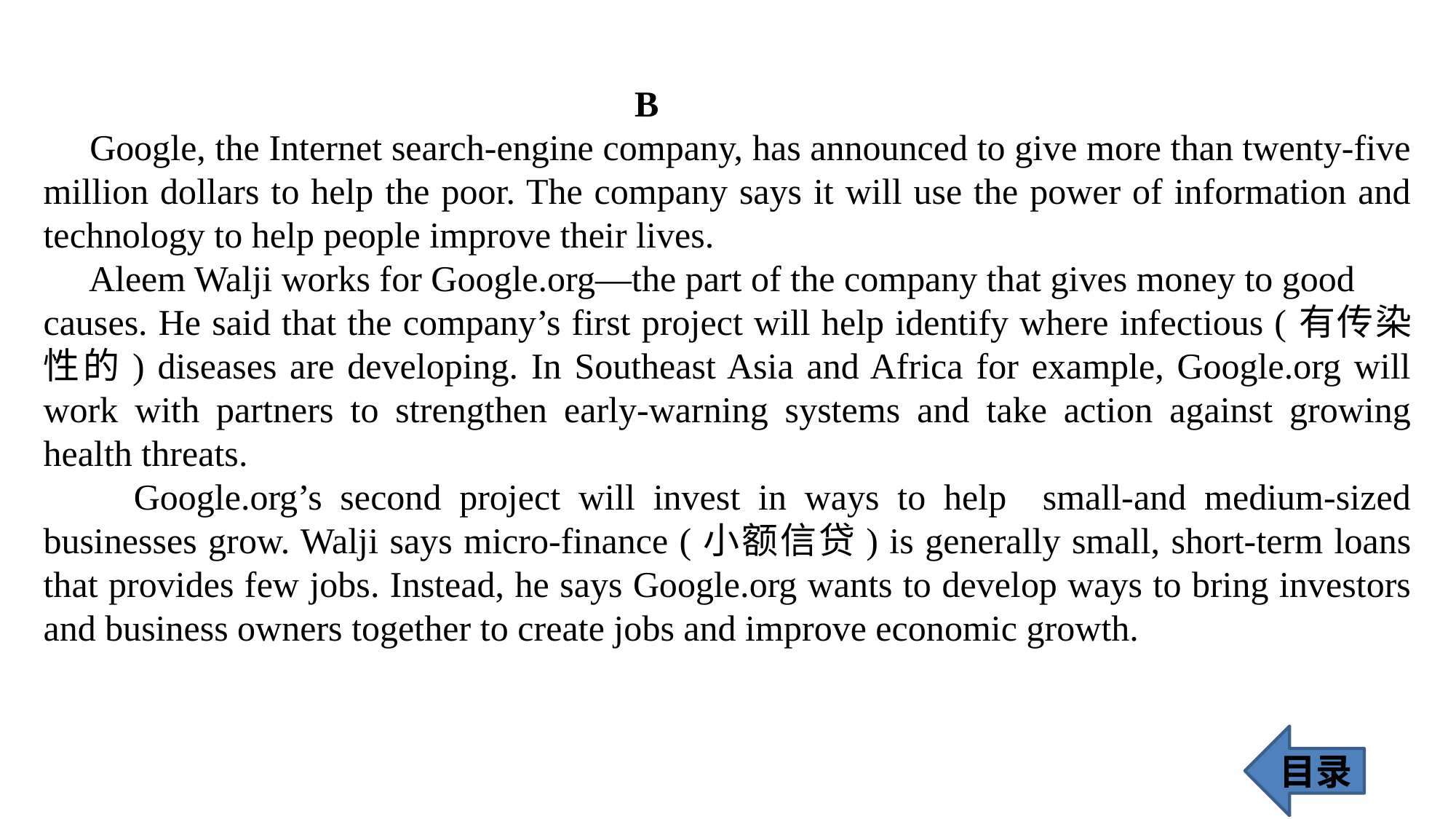

B
     Google, the Internet search-engine company, has announced to give more than twenty-five million dollars to help the poor. The company says it will use the power of information and technology to help people improve their lives.
     Aleem Walji works for Google.org—the part of the company that gives money to good
causes. He said that the company’s first project will help identify where infectious (有传染性的) diseases are developing. In Southeast Asia and Africa for example, Google.org will work with partners to strengthen early-warning systems and take action against growing health threats.
     Google.org’s second project will invest in ways to help  small-and medium-sized businesses grow. Walji says micro-finance (小额信贷) is generally small, short-term loans that provides few jobs. Instead, he says Google.org wants to develop ways to bring investors and business owners together to create jobs and improve economic growth.
目录
37